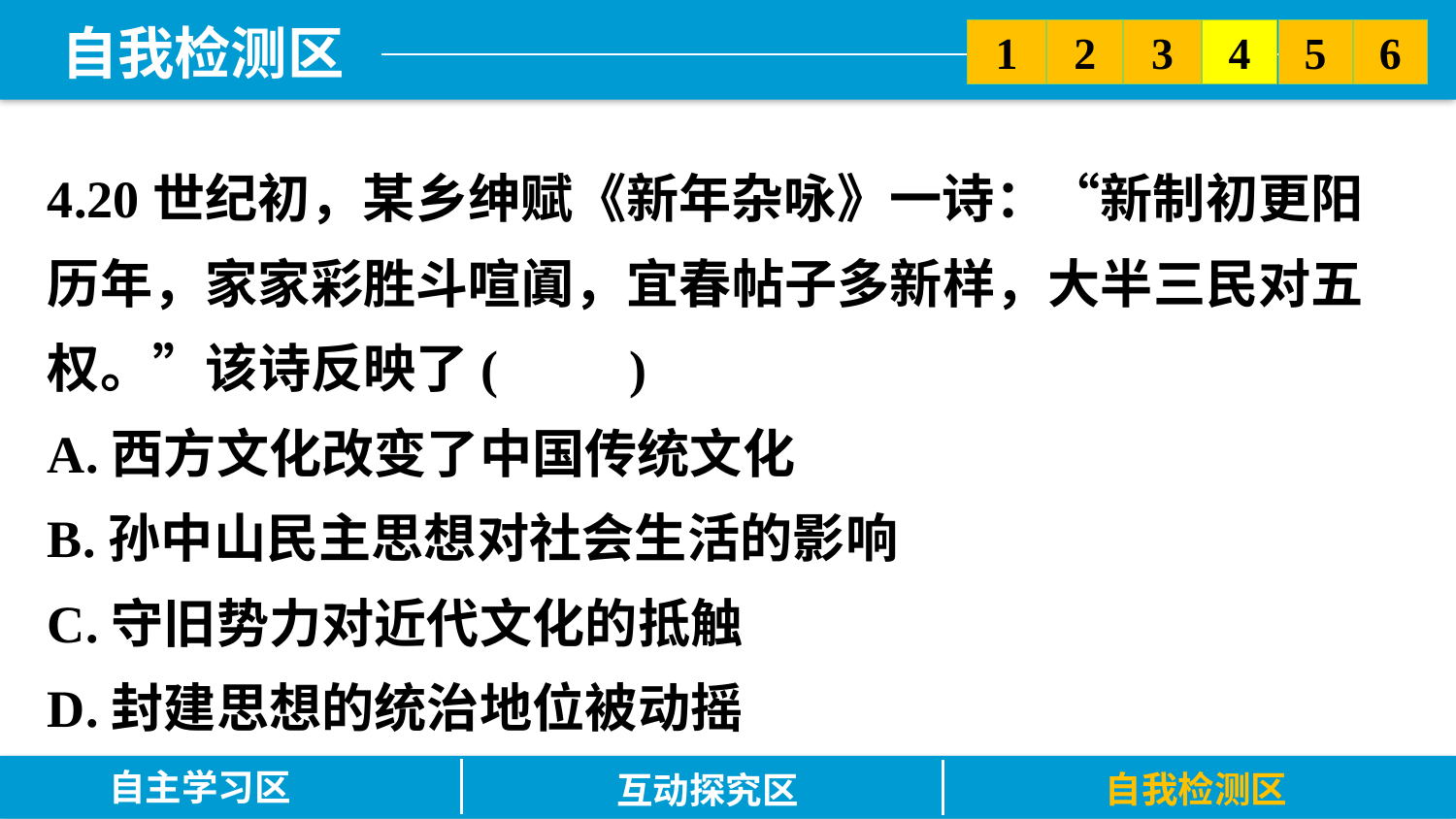

5
6
2
3
1
4
4.20世纪初，某乡绅赋《新年杂咏》一诗：“新制初更阳历年，家家彩胜斗喧阗，宜春帖子多新样，大半三民对五权。”该诗反映了(　　)
A.西方文化改变了中国传统文化
B.孙中山民主思想对社会生活的影响
C.守旧势力对近代文化的抵触
D.封建思想的统治地位被动摇
自主学习区
自我检测区
互动探究区